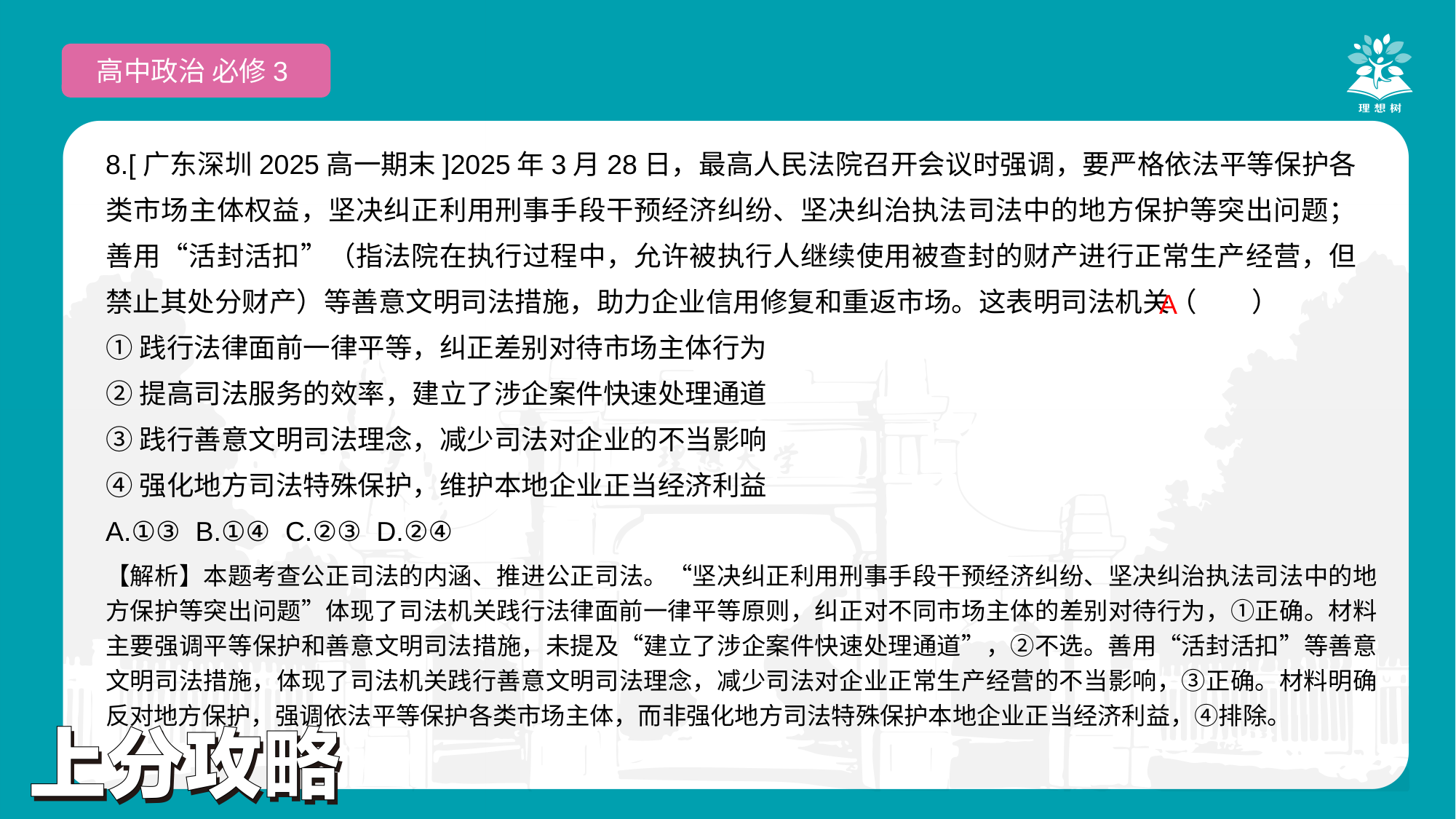

高中政治 必修3
8.[广东深圳2025高一期末]2025年3月28日，最高人民法院召开会议时强调，要严格依法平等保护各类市场主体权益，坚决纠正利用刑事手段干预经济纠纷、坚决纠治执法司法中的地方保护等突出问题；善用“活封活扣”（指法院在执行过程中，允许被执行人继续使用被查封的财产进行正常生产经营，但禁止其处分财产）等善意文明司法措施，助力企业信用修复和重返市场。这表明司法机关（　　）
①践行法律面前一律平等，纠正差别对待市场主体行为
②提高司法服务的效率，建立了涉企案件快速处理通道
③践行善意文明司法理念，减少司法对企业的不当影响
④强化地方司法特殊保护，维护本地企业正当经济利益
A.①③  B.①④  C.②③  D.②④
 A
【解析】本题考查公正司法的内涵、推进公正司法。“坚决纠正利用刑事手段干预经济纠纷、坚决纠治执法司法中的地方保护等突出问题”体现了司法机关践行法律面前一律平等原则，纠正对不同市场主体的差别对待行为，①正确。材料主要强调平等保护和善意文明司法措施，未提及“建立了涉企案件快速处理通道”，②不选。善用“活封活扣”等善意文明司法措施，体现了司法机关践行善意文明司法理念，减少司法对企业正常生产经营的不当影响，③正确。材料明确反对地方保护，强调依法平等保护各类市场主体，而非强化地方司法特殊保护本地企业正当经济利益，④排除。